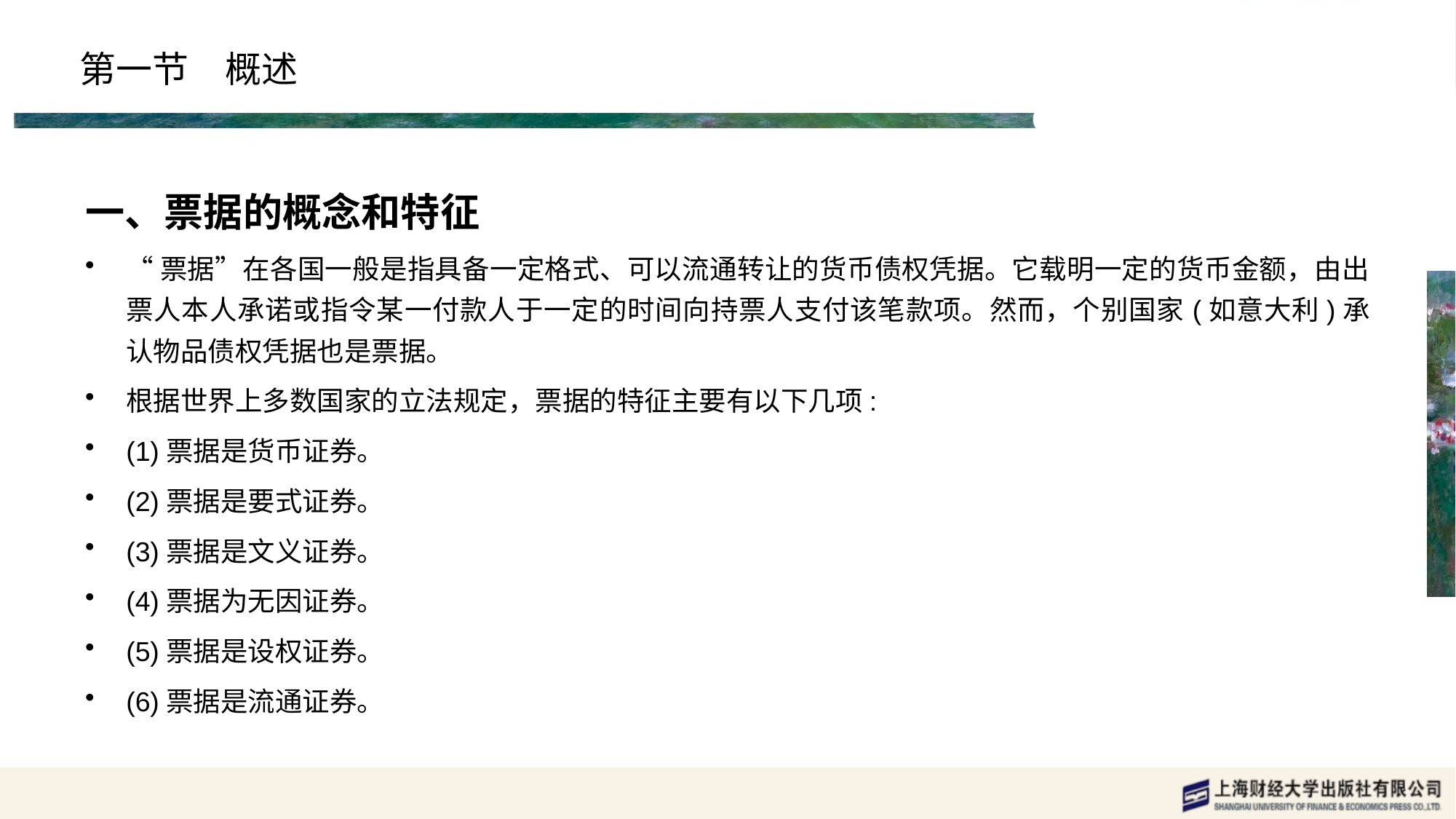

# 第一节　概述
一、票据的概念和特征
“票据”在各国一般是指具备一定格式、可以流通转让的货币债权凭据。它载明一定的货币金额，由出票人本人承诺或指令某一付款人于一定的时间向持票人支付该笔款项。然而，个别国家(如意大利)承认物品债权凭据也是票据。
根据世界上多数国家的立法规定，票据的特征主要有以下几项:
(1)票据是货币证券。
(2)票据是要式证券。
(3)票据是文义证券。
(4)票据为无因证券。
(5)票据是设权证券。
(6)票据是流通证券。